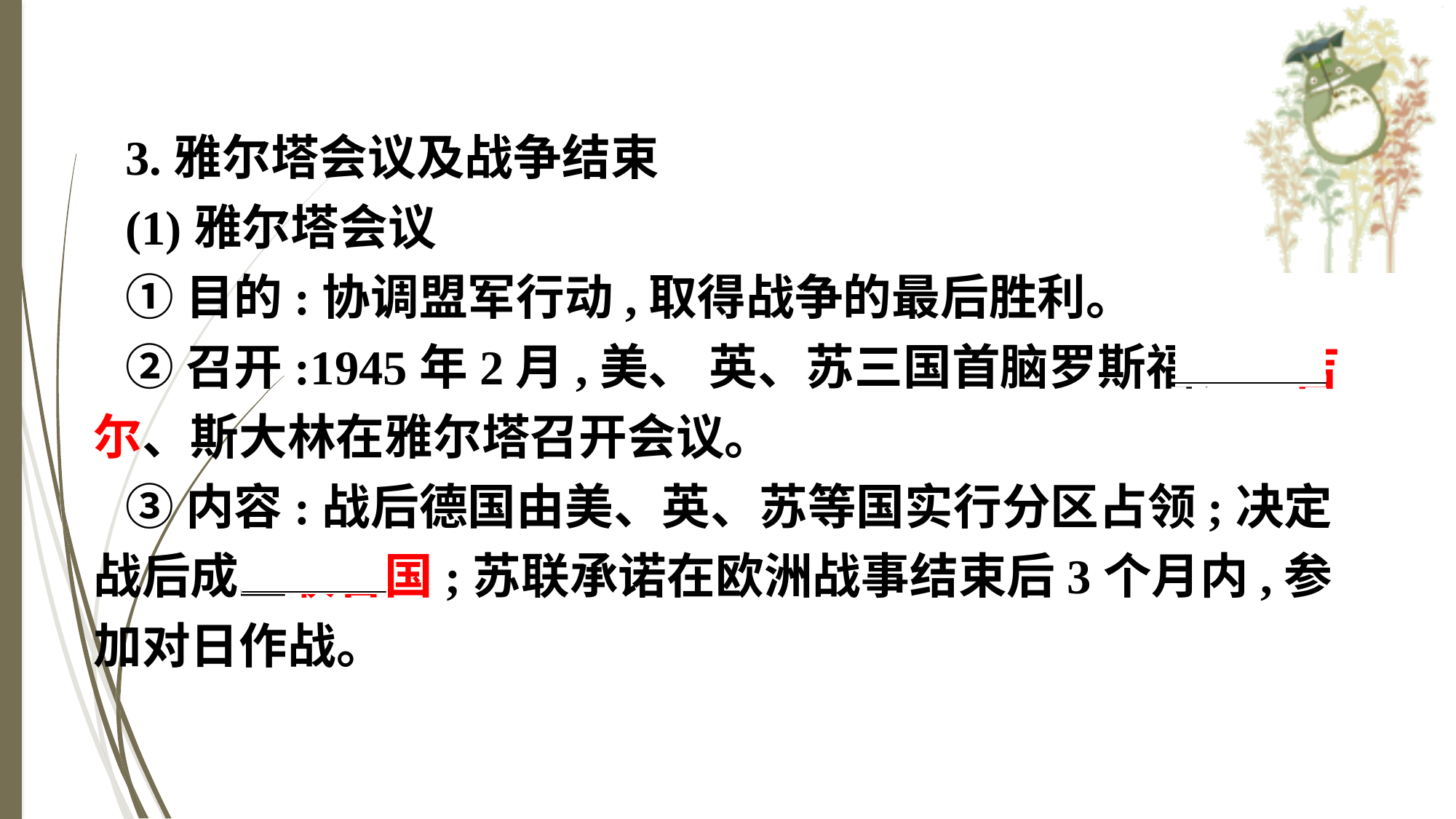

3.雅尔塔会议及战争结束
(1)雅尔塔会议
①目的:协调盟军行动,取得战争的最后胜利。
②召开:1945年2月,美、 英、苏三国首脑罗斯福、丘吉尔、斯大林在雅尔塔召开会议。
③内容:战后德国由美、英、苏等国实行分区占领;决定战后成立联合国;苏联承诺在欧洲战事结束后3个月内,参加对日作战。